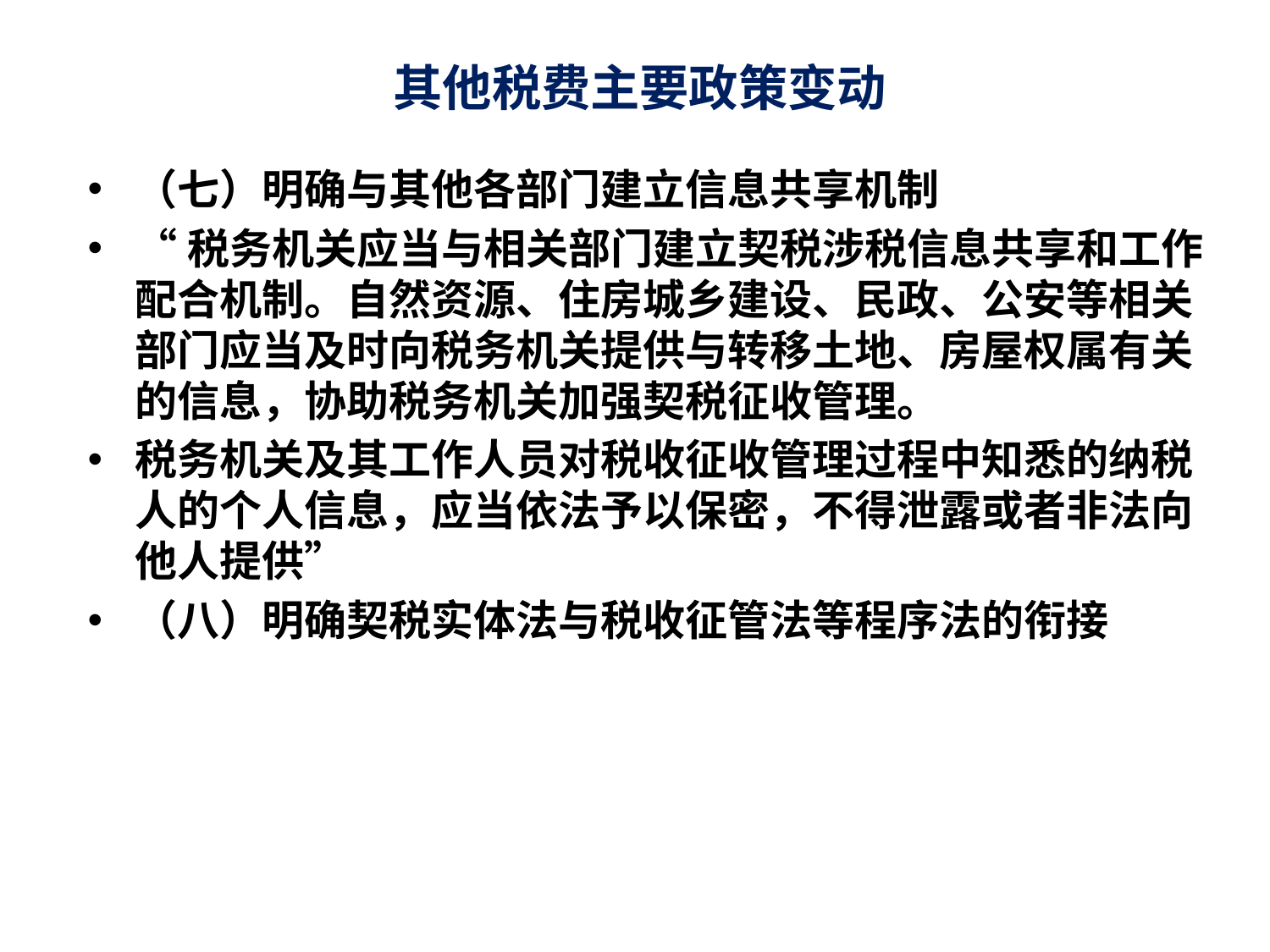

# 其他税费主要政策变动
（七）明确与其他各部门建立信息共享机制
“税务机关应当与相关部门建立契税涉税信息共享和工作配合机制。自然资源、住房城乡建设、民政、公安等相关部门应当及时向税务机关提供与转移土地、房屋权属有关的信息，协助税务机关加强契税征收管理。
税务机关及其工作人员对税收征收管理过程中知悉的纳税人的个人信息，应当依法予以保密，不得泄露或者非法向他人提供”
（八）明确契税实体法与税收征管法等程序法的衔接